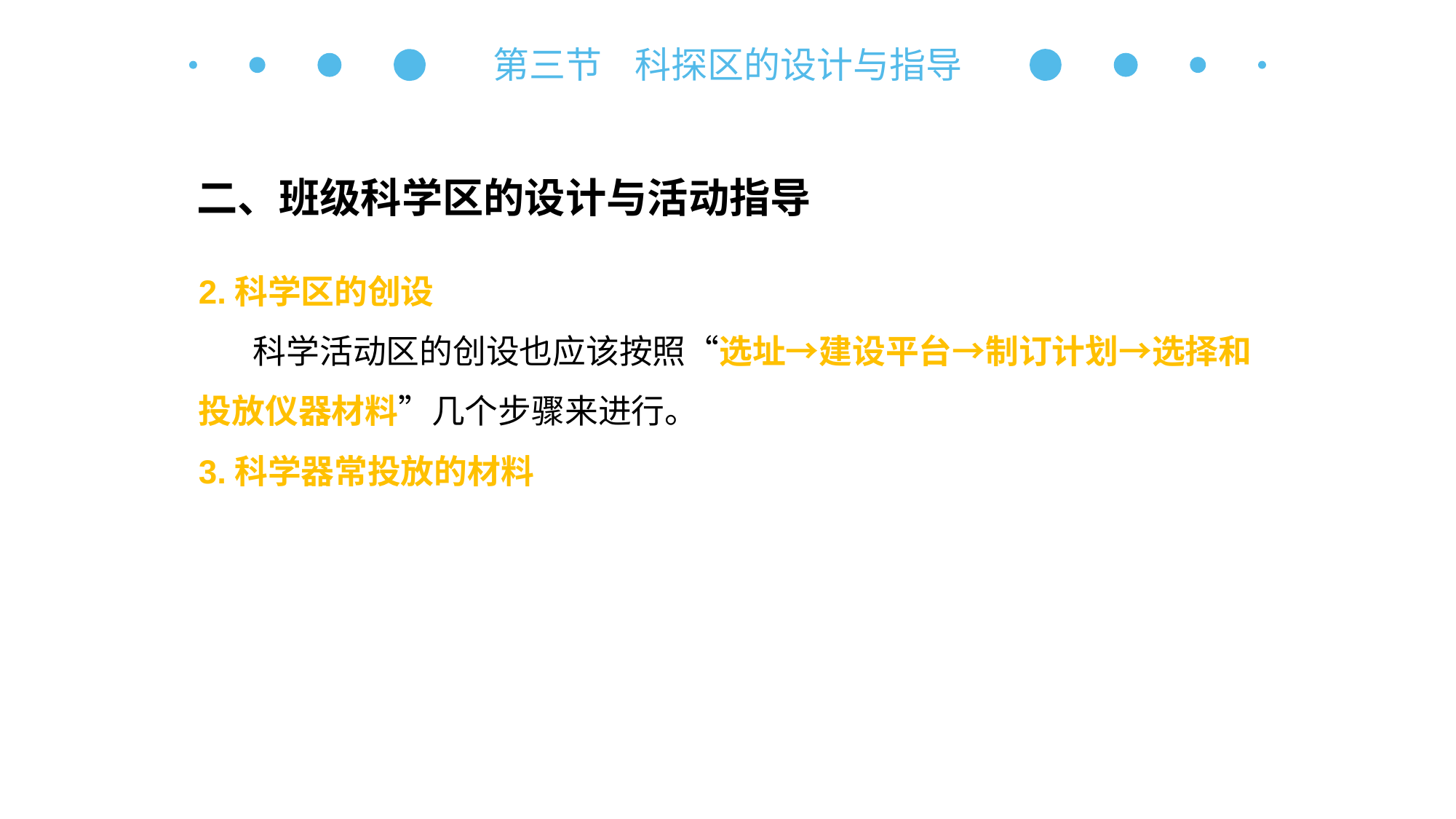

第三节    科探区的设计与指导

二、班级科学区的设计与活动指导
2.科学区的创设
科学活动区的创设也应该按照“选址→建设平台→制订计划→选择和投放仪器材料”几个步骤来进行。
3.科学器常投放的材料